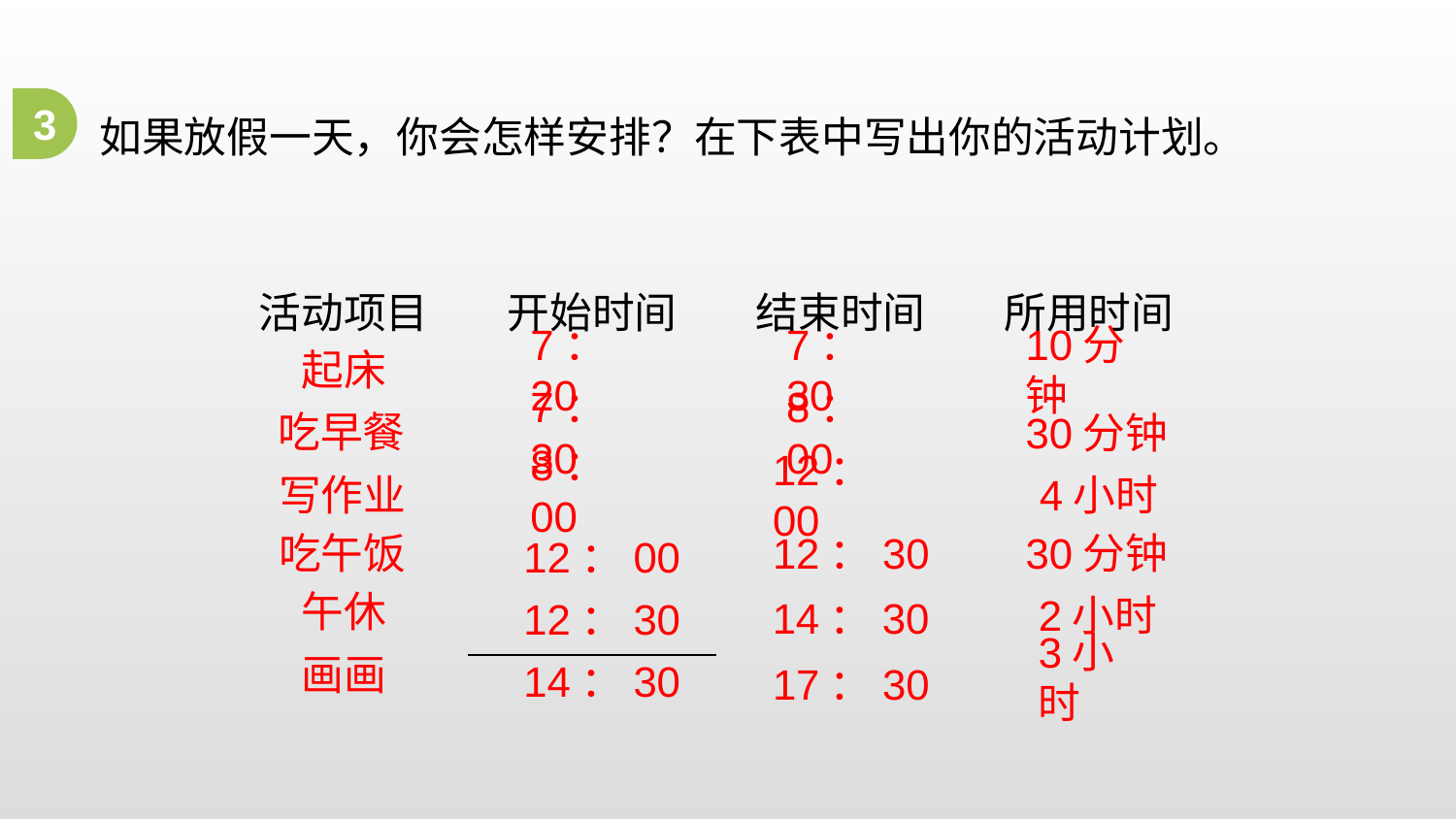

如果放假一天，你会怎样安排？在下表中写出你的活动计划。
3
| 活动项目 | 开始时间 | 结束时间 | 所用时间 |
| --- | --- | --- | --- |
|  |  |  |  |
|  |  |  |  |
|  |  |  |  |
|  |  |  |  |
|  |  |  |  |
|  |  |  |  |
起床
7：20
7：30
10分钟
吃早餐
7：30
8：00
30分钟
8：00
写作业
12：00
4小时
吃午饭
12：30
30分钟
12：00
午休
2小时
14：30
12：30
画画
3小时
14：30
17：30